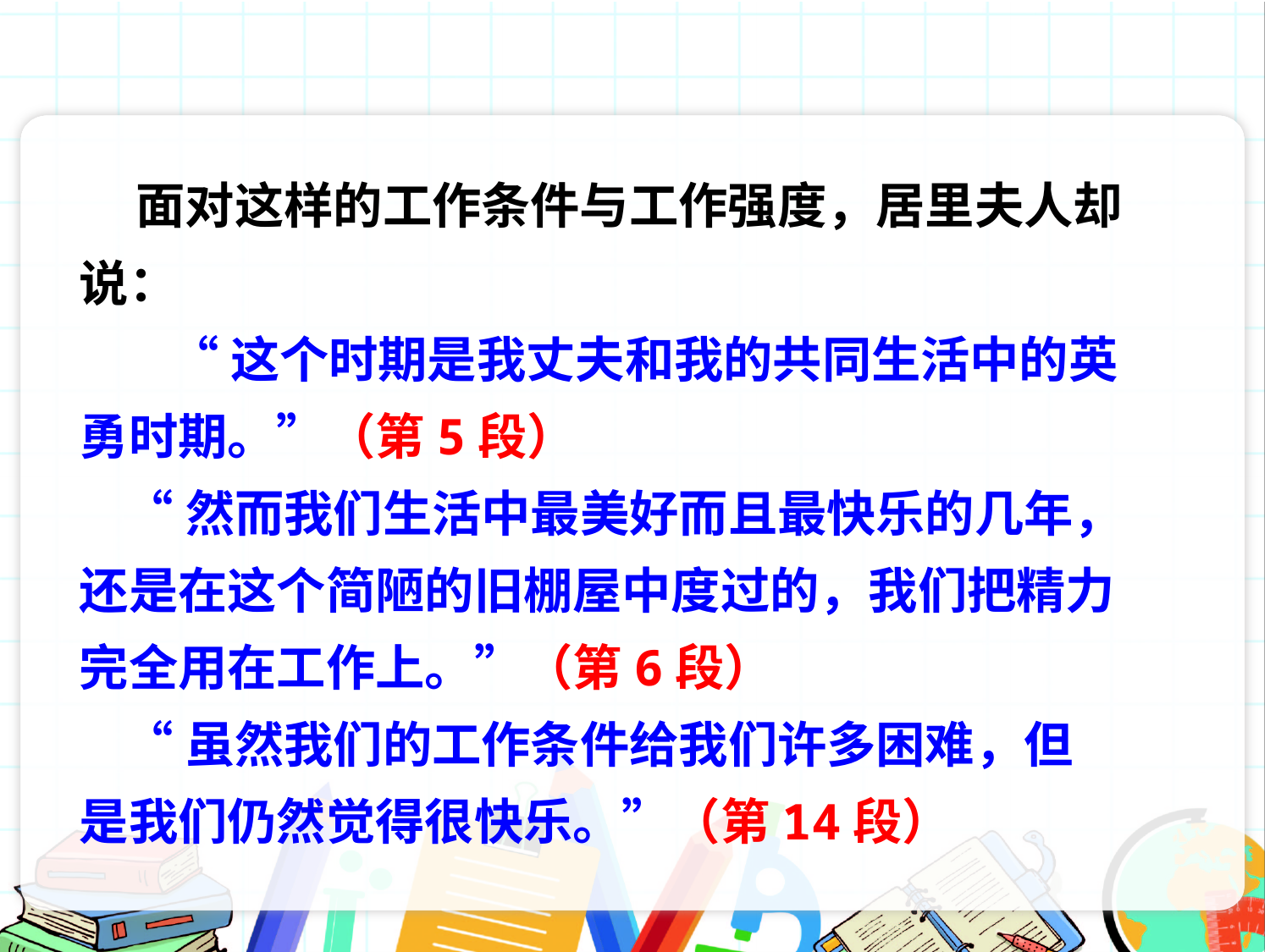

面对这样的工作条件与工作强度，居里夫人却说：
        “这个时期是我丈夫和我的共同生活中的英勇时期。”（第5段）
    “然而我们生活中最美好而且最快乐的几年，还是在这个简陋的旧棚屋中度过的，我们把精力完全用在工作上。”（第6段）
    “虽然我们的工作条件给我们许多困难，但是我们仍然觉得很快乐。”（第14段）